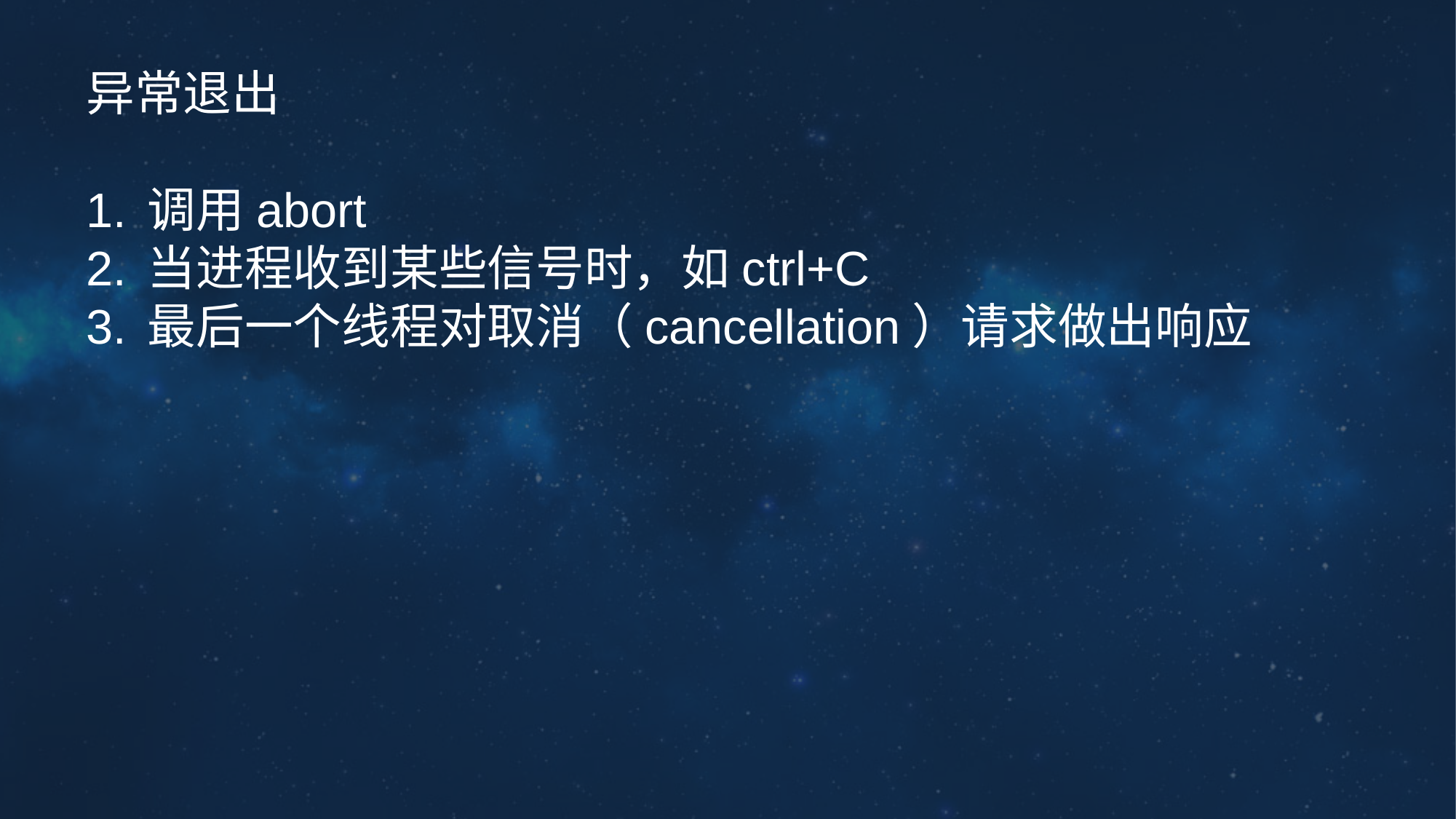

异常退出

调用abort
当进程收到某些信号时，如ctrl+C
最后一个线程对取消（cancellation）请求做出响应